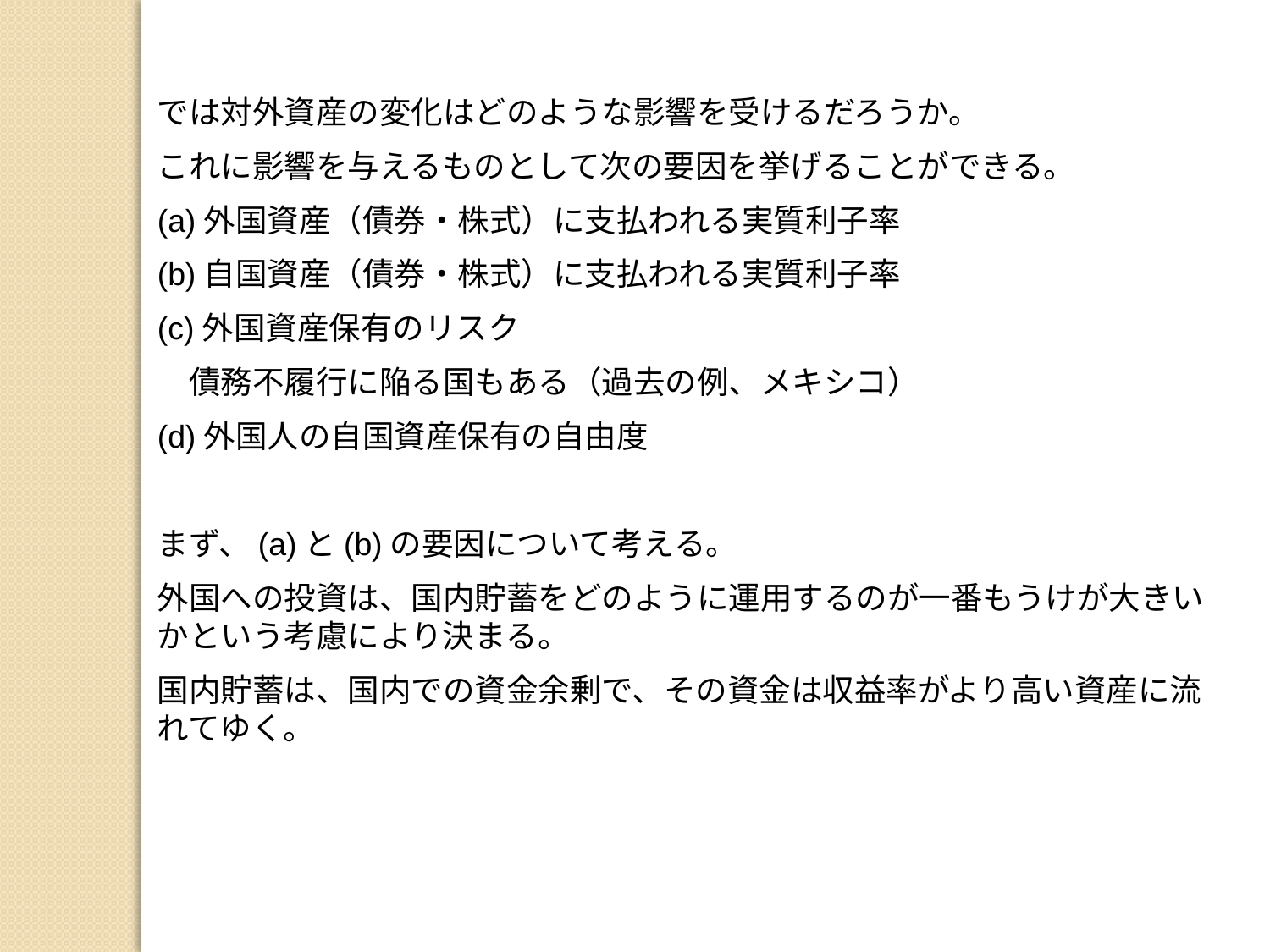

では対外資産の変化はどのような影響を受けるだろうか。
これに影響を与えるものとして次の要因を挙げることができる。
(a)外国資産（債券・株式）に支払われる実質利子率
(b)自国資産（債券・株式）に支払われる実質利子率
(c)外国資産保有のリスク
　債務不履行に陥る国もある（過去の例、メキシコ）
(d)外国人の自国資産保有の自由度

まず、(a)と(b)の要因について考える。
外国への投資は、国内貯蓄をどのように運用するのが一番もうけが大きいかという考慮により決まる。
国内貯蓄は、国内での資金余剰で、その資金は収益率がより高い資産に流れてゆく。